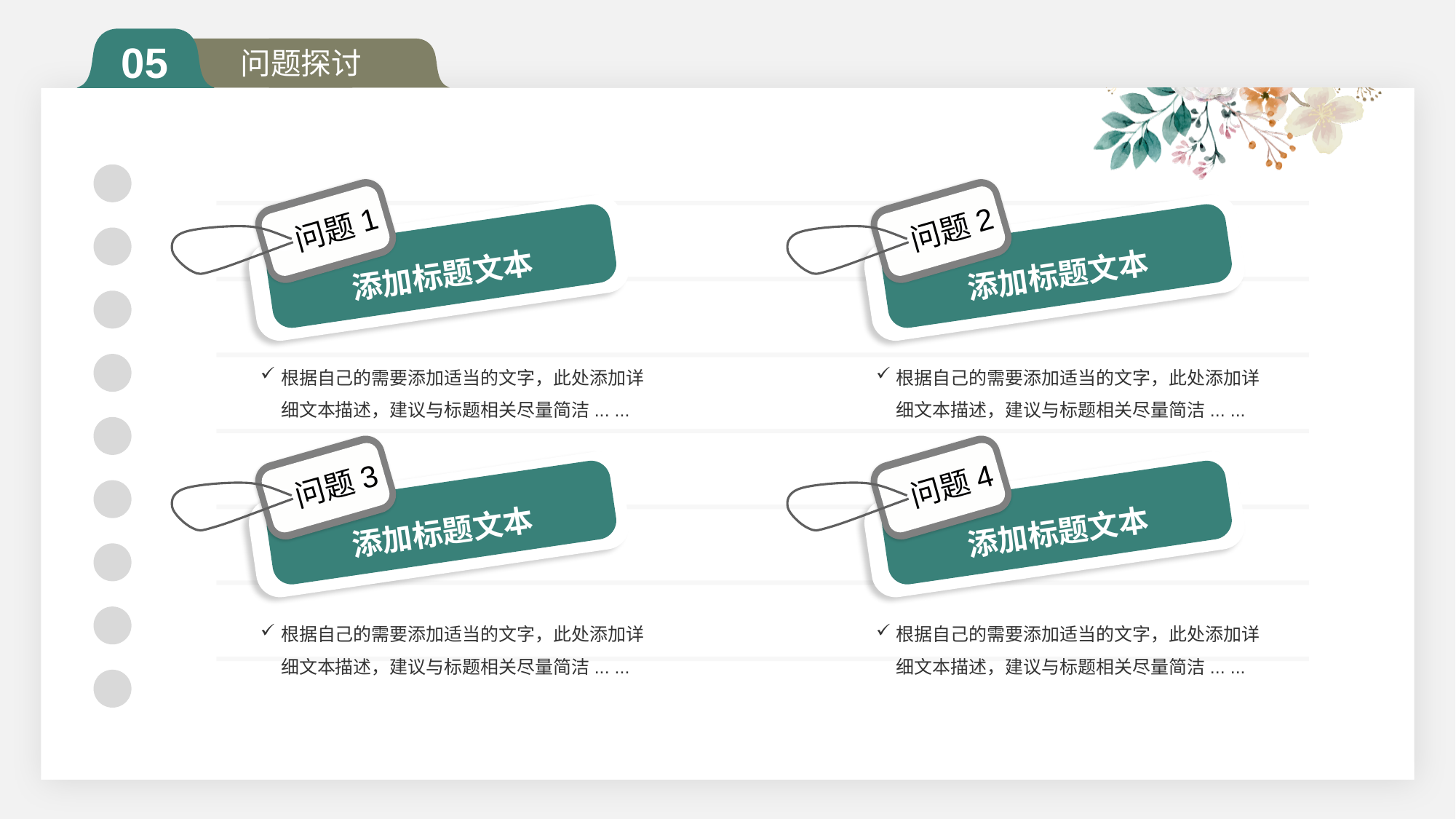

05

问题探讨

问题1

添加标题文本

根据自己的需要添加适当的文字，此处添加详细文本描述，建议与标题相关尽量简洁... ...

问题2

添加标题文本

根据自己的需要添加适当的文字，此处添加详细文本描述，建议与标题相关尽量简洁... ...

问题3

添加标题文本

根据自己的需要添加适当的文字，此处添加详细文本描述，建议与标题相关尽量简洁... ...

问题4

添加标题文本

根据自己的需要添加适当的文字，此处添加详细文本描述，建议与标题相关尽量简洁... ...